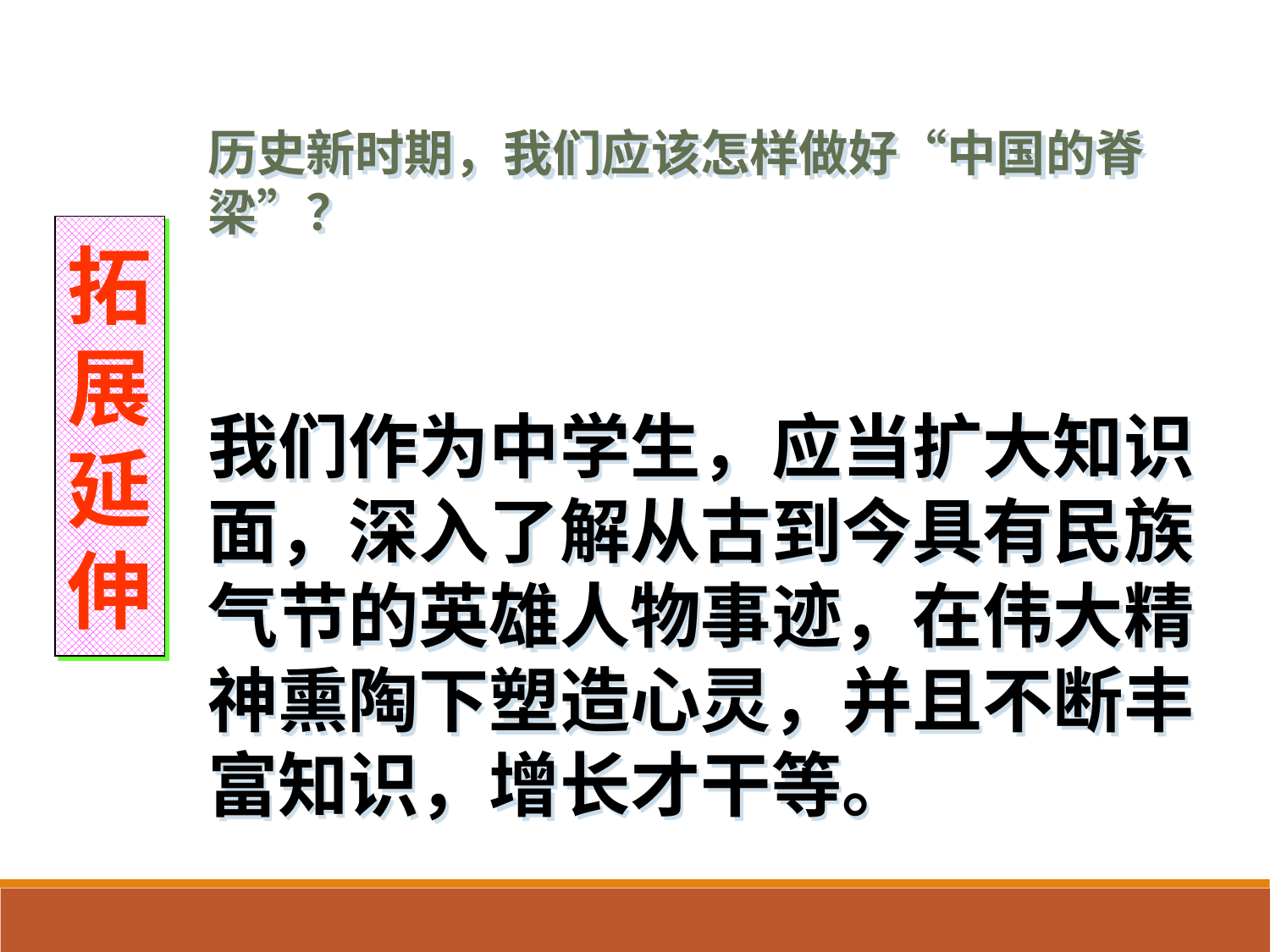

历史新时期，我们应该怎样做好“中国的脊梁”？
拓
展
延
伸
我们作为中学生，应当扩大知识面，深入了解从古到今具有民族气节的英雄人物事迹，在伟大精神熏陶下塑造心灵，并且不断丰富知识，增长才干等。